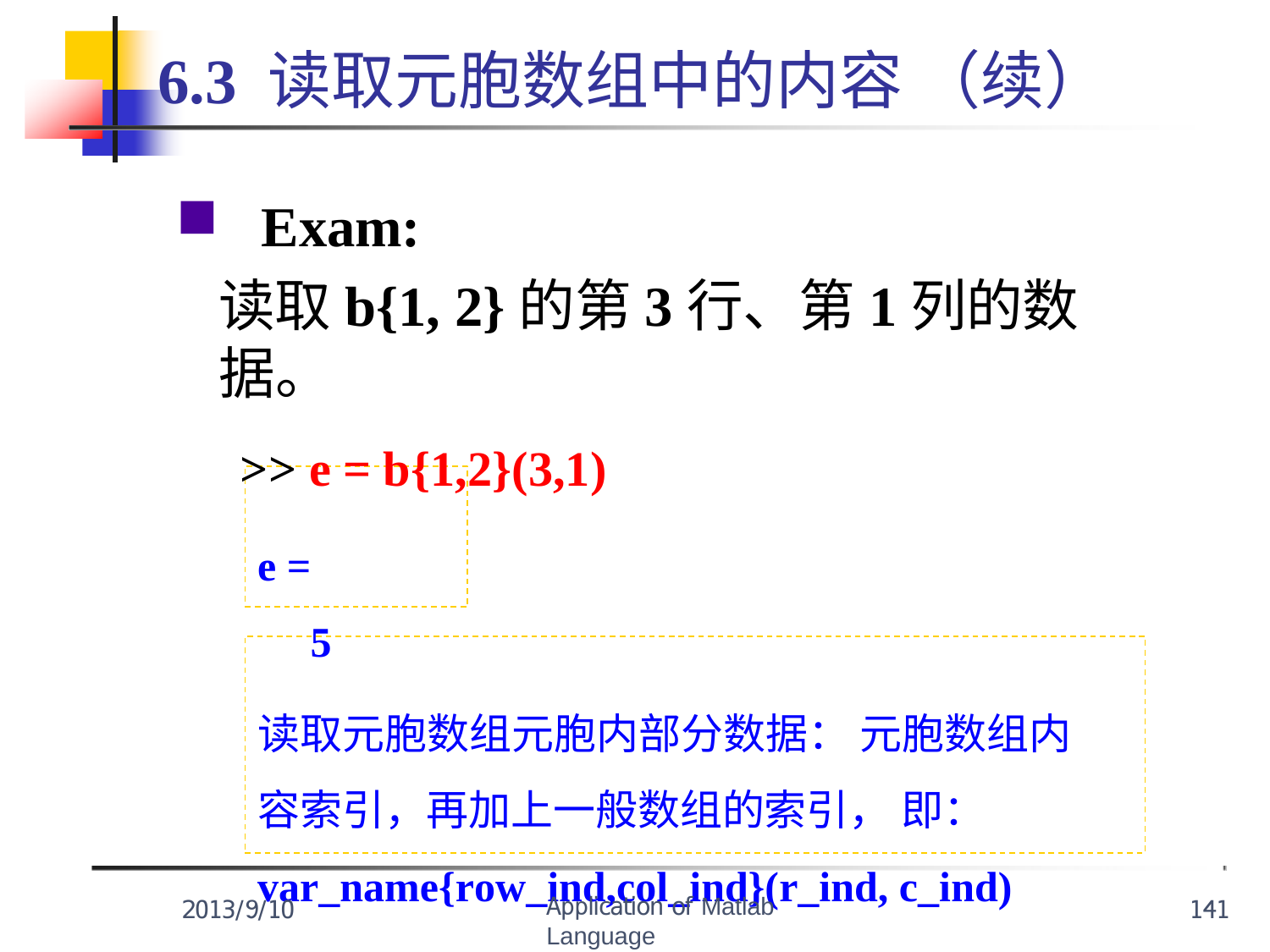

# 6.3 读取元胞数组中的内容 （续）
Exam:

读取b{1, 2}的第3行、第1列的数据。

>> e = b{1,2}(3,1)

e =

5

读取元胞数组元胞内部分数据： 元胞数组内容索引，再加上一般数组的索引， 即：var_name{row_ind,col_ind}(r_ind, c_ind)

Application of Matlab Language
2013/9/10
141